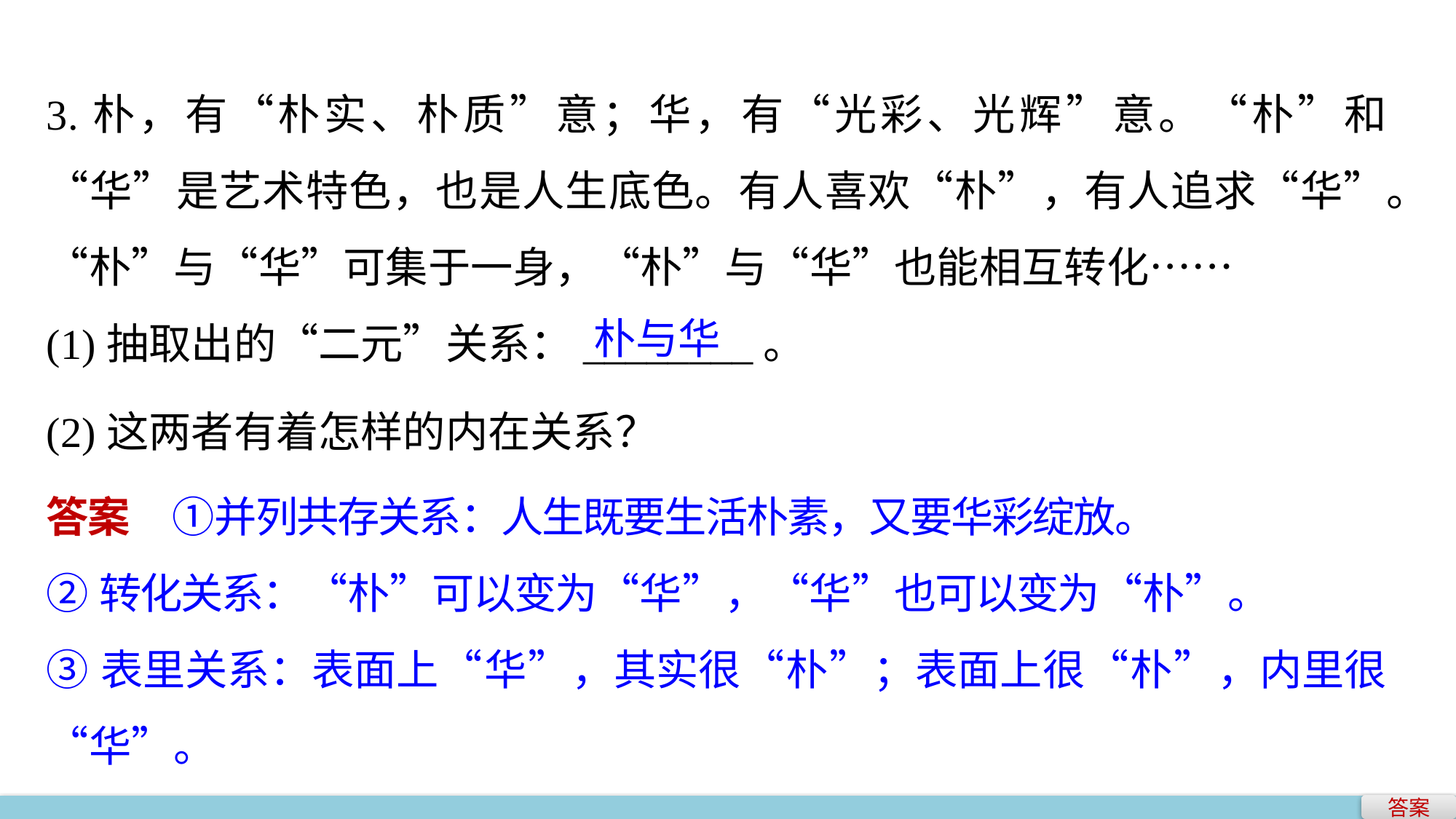

3.朴，有“朴实、朴质”意；华，有“光彩、光辉”意。“朴”和“华”是艺术特色，也是人生底色。有人喜欢“朴”，有人追求“华”。“朴”与“华”可集于一身，“朴”与“华”也能相互转化……
(1)抽取出的“二元”关系：________。
朴与华
(2)这两者有着怎样的内在关系？
答案　①并列共存关系：人生既要生活朴素，又要华彩绽放。
②转化关系：“朴”可以变为“华”，“华”也可以变为“朴”。
③表里关系：表面上“华”，其实很“朴”；表面上很“朴”，内里很“华”。
答案